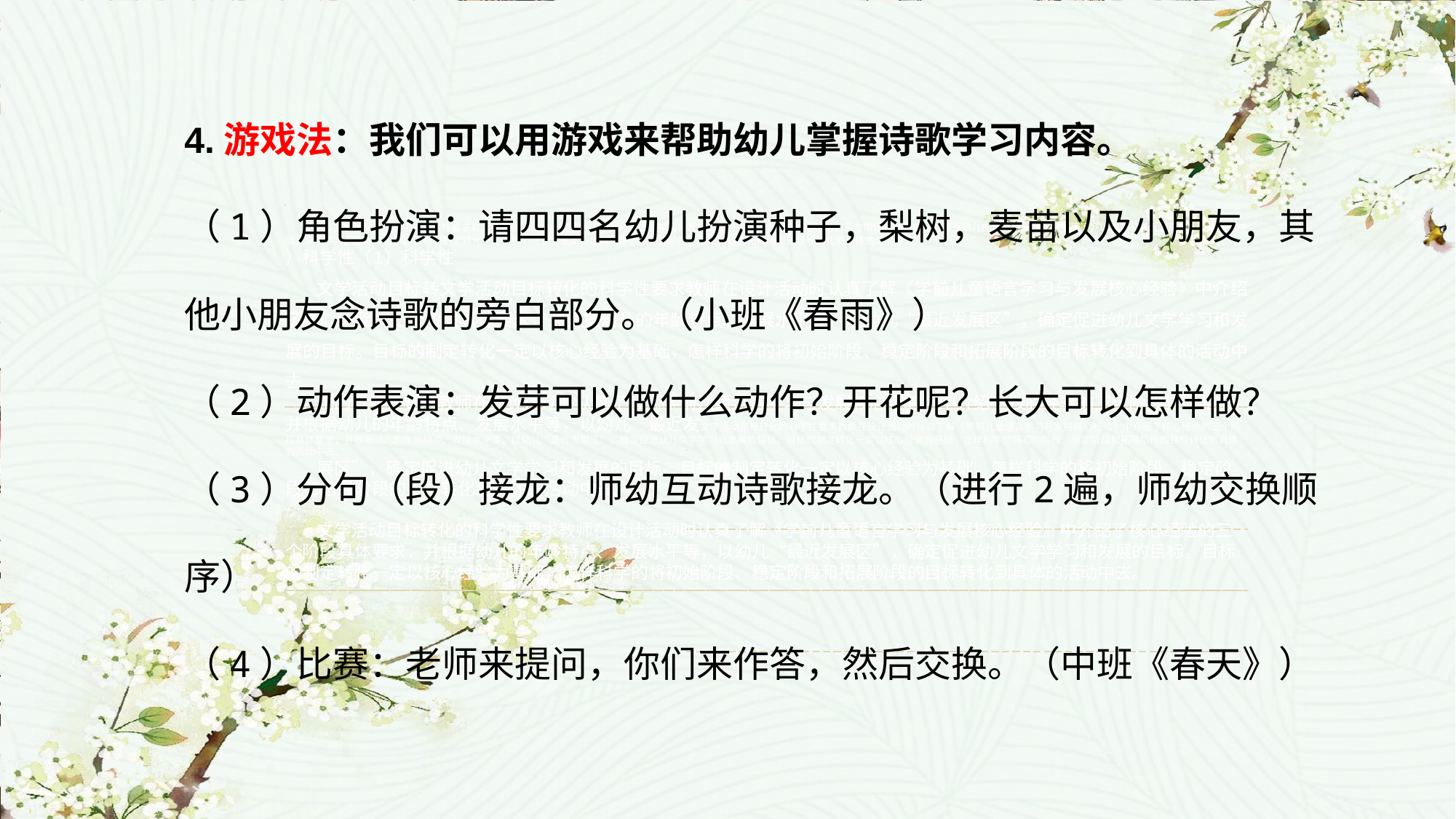

4.游戏法：我们可以用游戏来帮助幼儿掌握诗歌学习内容。
（1）角色扮演：请四四名幼儿扮演种子，梨树，麦苗以及小朋友，其他小朋友念诗歌的旁白部分。（小班《春雨》）
（2）动作表演：发芽可以做什么动作？开花呢？长大可以怎样做？
（3）分句（段）接龙：师幼互动诗歌接龙。（进行2遍，师幼交换顺序）
（4）比赛：老师来提问，你们来作答，然后交换。（中班《春天》）

    （1文学活动目标转化的科学性要求教师在设计活动时认真了解《学前儿童语言学习与发展核心经验》中介绍了核心经验的三个阶段具体要求，并根据幼儿的年龄特点、发展水平等，以幼儿“最近发展区”，确定促进幼儿文学学习和发展的目标。目标的制定转化一定以核心经验为基础，怎样科学的将初始阶段、稳定阶段和拓展阶段的目标转化到具体的活动中去。
）科学性（1）科学性
文学活动目标转文学活动目标转化的科学性要求教师在设计活动时认真了解《学前儿童语言学习与发展核心经验》中介绍了核心经验的三个阶段具体要求，并根据幼儿的年龄特点、发展水平等，以幼儿“最近发展区”，确定促进幼儿文学学习和发展的目标。目标的制定转化一定以核心经验为基础，怎样科学的将初始阶段、稳定阶段和拓展阶段的目标转化到具体的活动中去。
化的科学性要求教师在设计活动时认真了解《学前儿童语言学习与发展核心经验》中介绍了核心经验的三个阶段具体要求，并根据幼儿的年龄特点、发展水平等，以幼儿“最近发文学活动目标转化的科学性要求教师在设计活动时认真了解《学前儿童语言学习与发展核心经验》中介绍了核心经验的三个阶段具体要求，并根据幼儿的年龄特点、发展水平等，以幼儿“最近发展区”，确定促进幼儿文学学习和发展的目标。目标的制定转化一定以核心经验为基础，怎样科学的将初始阶段、稳定阶段和拓展阶段的目标转化到具体的活动中去。
展区”，确定促进幼儿文学学习和发展的目标。目标的制定转化一定以核心经验为基础，怎样科学的将初始阶段、稳定阶段和拓展阶段的目标转化到具体的活动中去。

文学活动目标转化的科学性要求教师在设计活动时认真了解《学前儿童语言学习与发展核心经验》中介绍了核心经验的三个阶段具体要求，并根据幼儿的年龄特点、发展水平等，以幼儿“最近发展区”，确定促进幼儿文学学习和发展的目标。目标的制定转化一定以核心经验为基础，怎样科学的将初始阶段、稳定阶段和拓展阶段的目标转化到具体的活动中去。